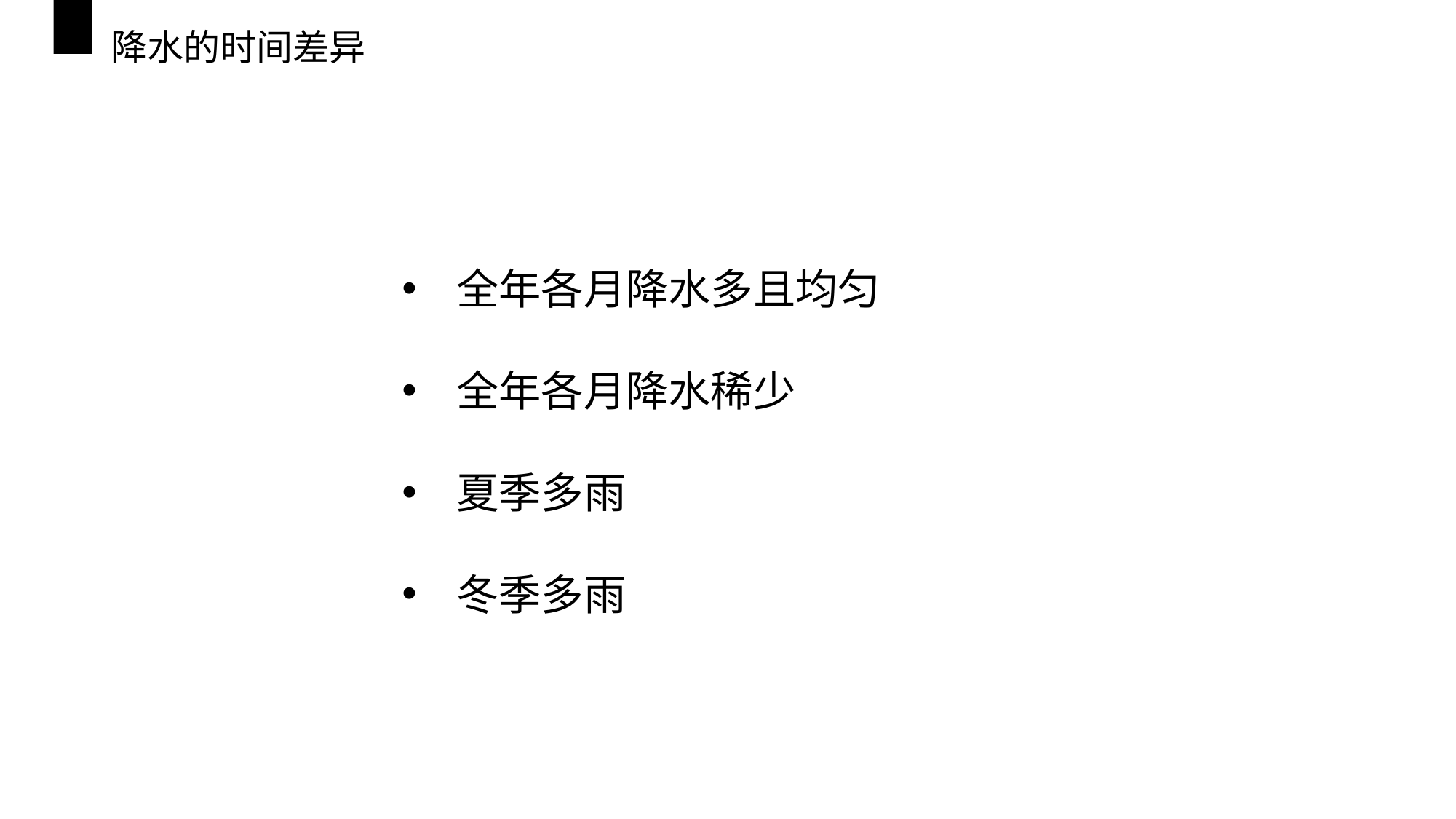

# 降水的时间差异
全年各月降水多且均匀
全年各月降水稀少
夏季多雨
冬季多雨